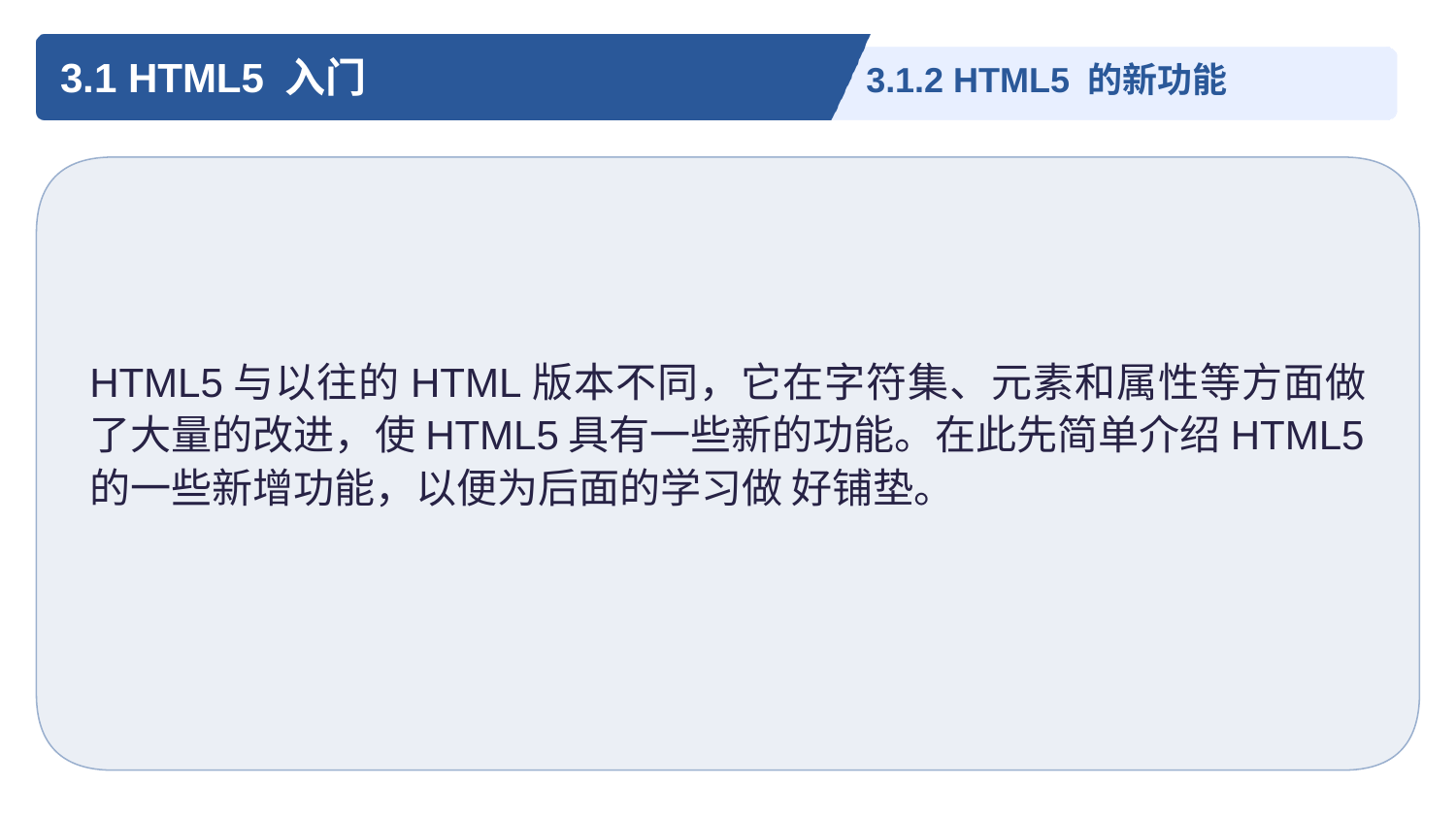

3.1 HTML5 入门
3.1.2 HTML5 的新功能

HTML5与以往的HTML版本不同，它在字符集、元素和属性等方面做了大量的改进，使HTML5具有一些新的功能。在此先简单介绍HTML5的一些新增功能，以便为后面的学习做 好铺垫。